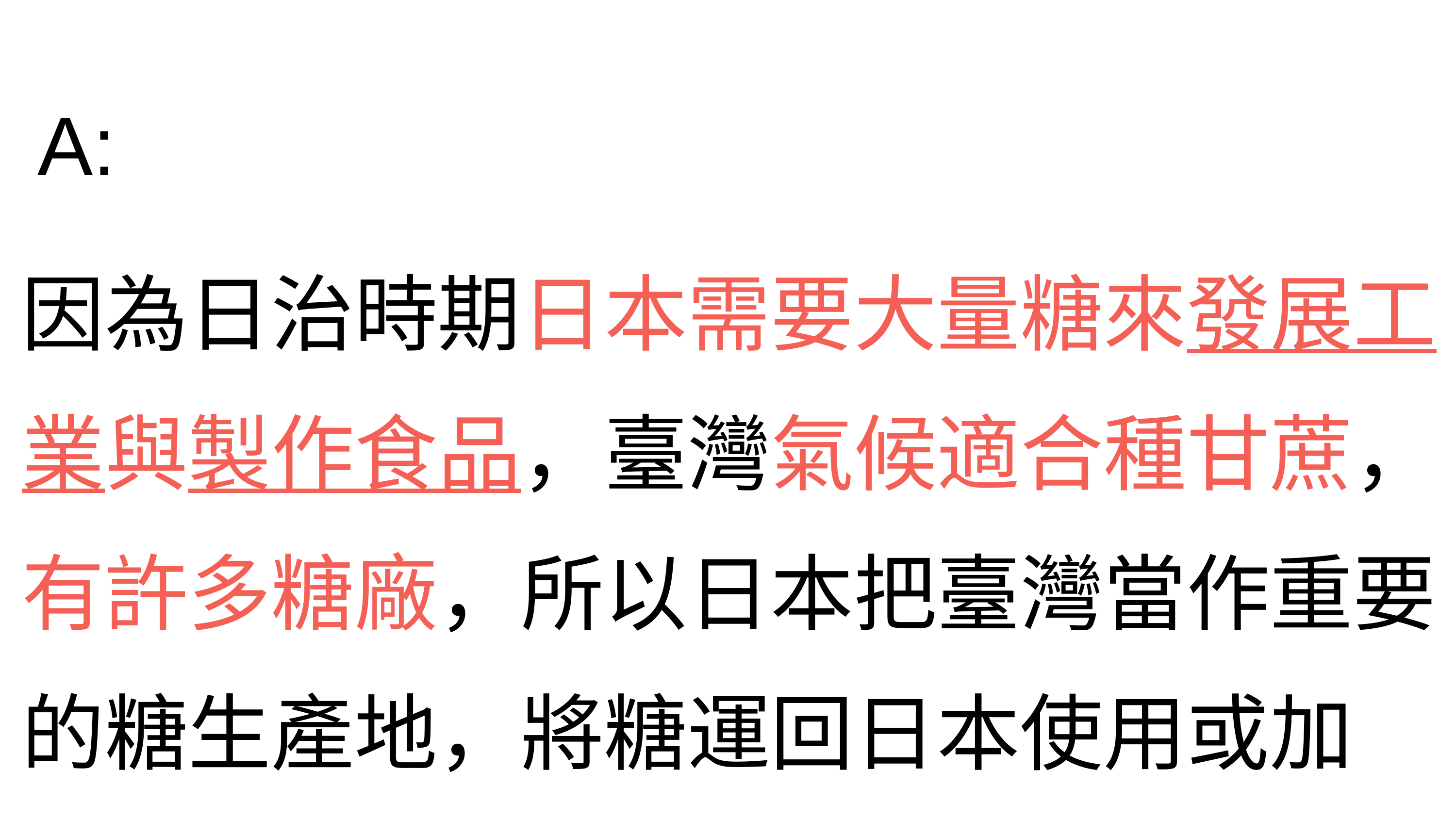

A:
因為日治時期日本需要大量糖來發展工業與製作食品，臺灣氣候適合種甘蔗，有許多糖廠，所以日本把臺灣當作重要的糖生產地，將糖運回日本使用或加工。